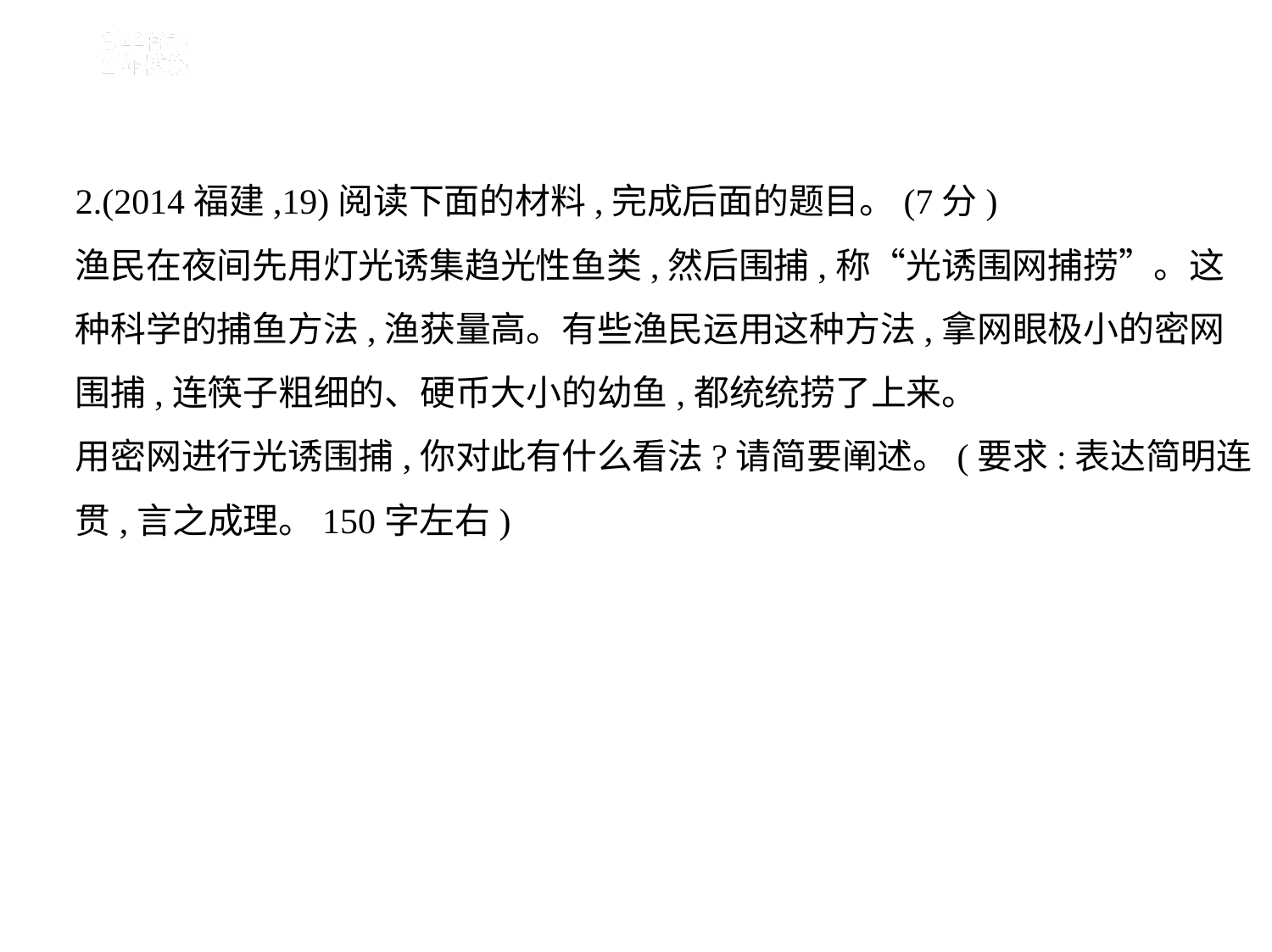

2.(2014福建,19)阅读下面的材料,完成后面的题目。(7分)
渔民在夜间先用灯光诱集趋光性鱼类,然后围捕,称“光诱围网捕捞”。这
种科学的捕鱼方法,渔获量高。有些渔民运用这种方法,拿网眼极小的密网
围捕,连筷子粗细的、硬币大小的幼鱼,都统统捞了上来。
用密网进行光诱围捕,你对此有什么看法?请简要阐述。(要求:表达简明连
贯,言之成理。150字左右)